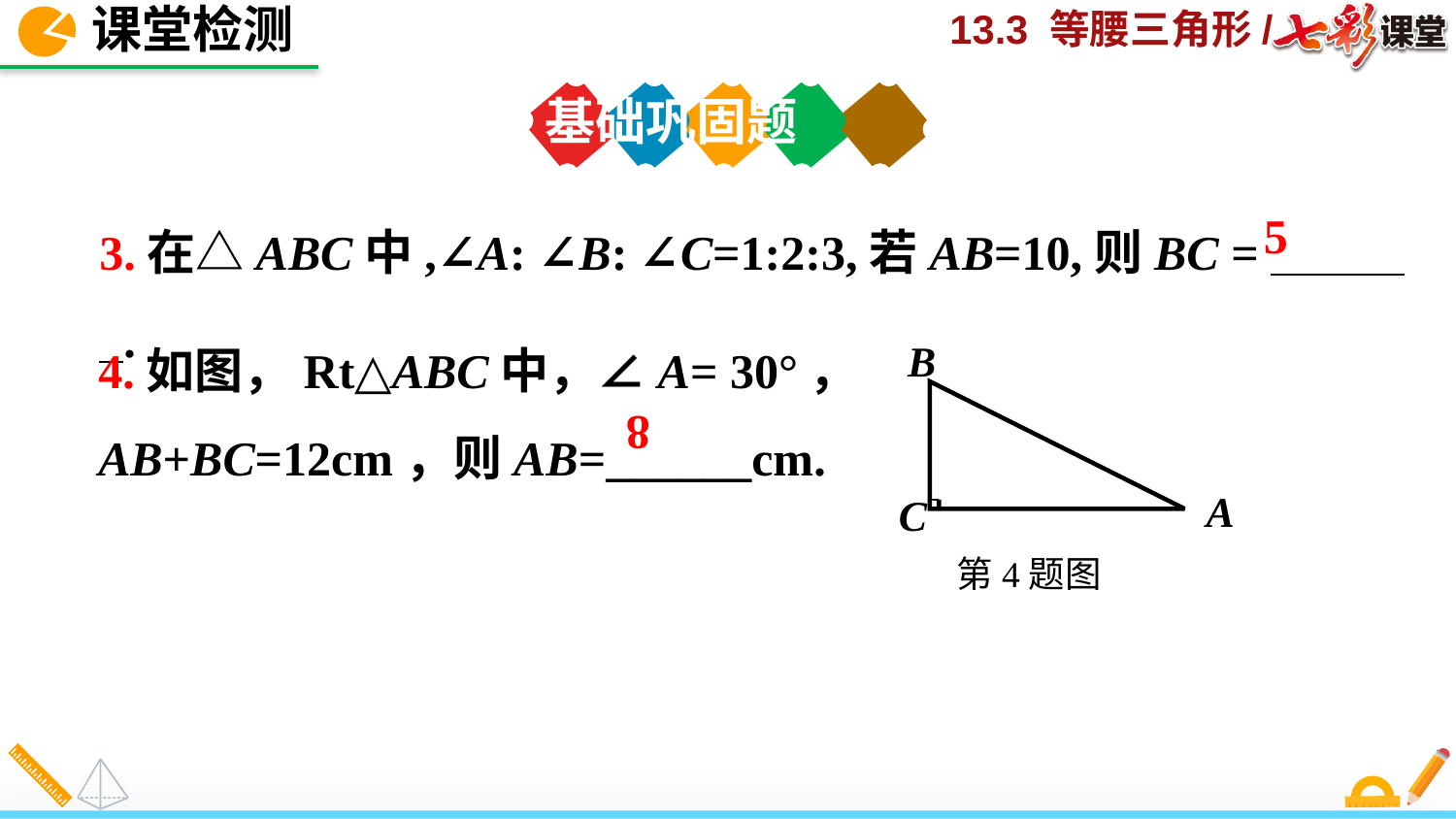

课堂检测

基础巩固题

3.在△ABC中,∠A: ∠B: ∠C=1:2:3,若AB=10,则BC =               .
5
4.如图，Rt△ABC中，∠A= 30°，
AB+BC=12cm，则AB=______cm.
B

A
C

第4题图
8